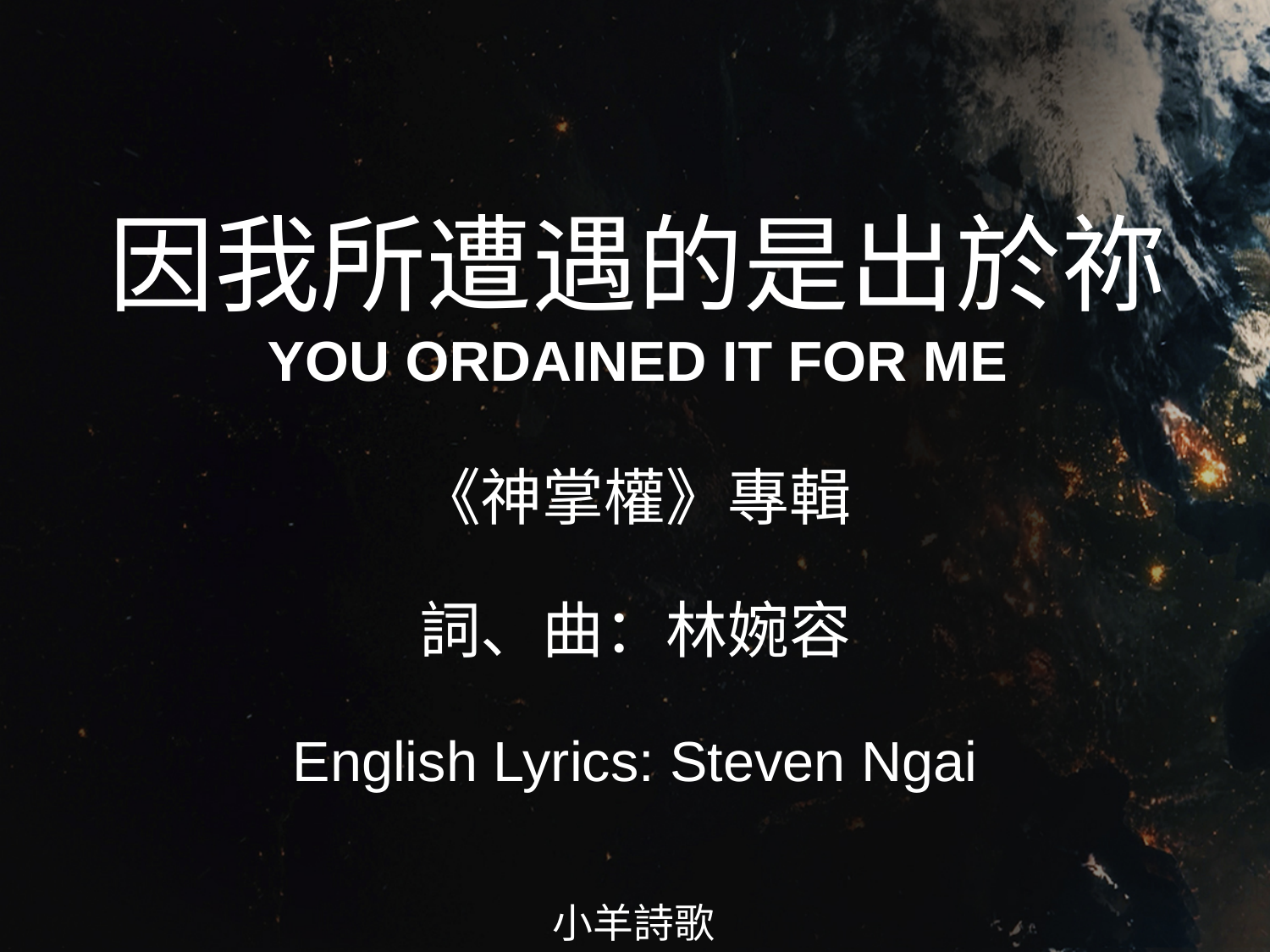

因我所遭遇的是出於祢
YOU ORDAINED IT FOR ME

# 《神掌權》專輯 詞、曲：林婉容 English Lyrics: Steven Ngai
小羊詩歌